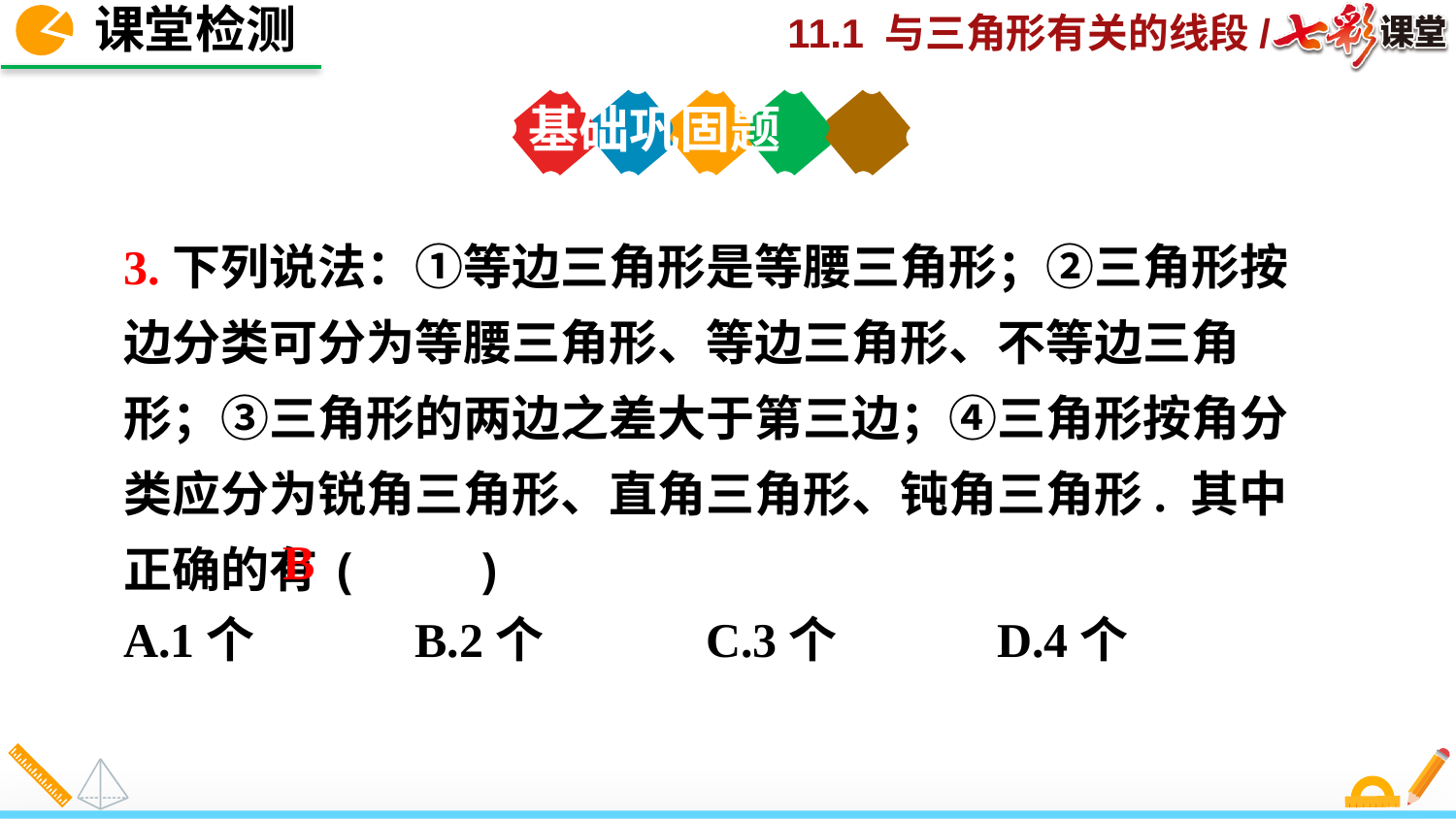

课堂检测

基础巩固题

3.下列说法：①等边三角形是等腰三角形；②三角形按边分类可分为等腰三角形、等边三角形、不等边三角形；③三角形的两边之差大于第三边；④三角形按角分类应分为锐角三角形、直角三角形、钝角三角形. 其中正确的有(    )
A.1个		B.2个		C.3个		D.4个
B